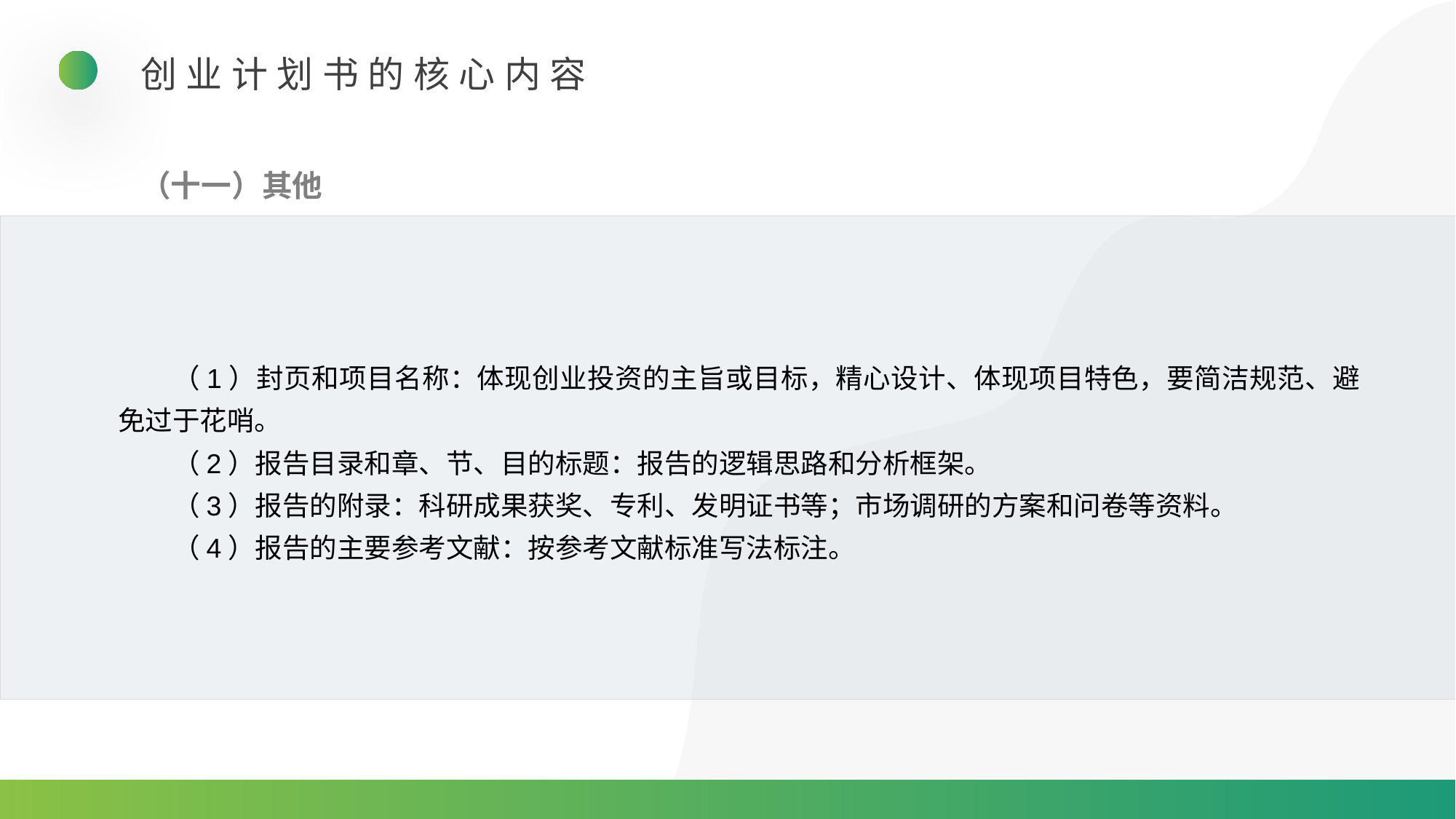

创业计划书的核心内容
（十一）其他

（1）封页和项目名称：体现创业投资的主旨或目标，精心设计、体现项目特色，要简洁规范、避免过于花哨。
（2）报告目录和章、节、目的标题：报告的逻辑思路和分析框架。
（3）报告的附录：科研成果获奖、专利、发明证书等；市场调研的方案和问卷等资料。
（4）报告的主要参考文献：按参考文献标准写法标注。